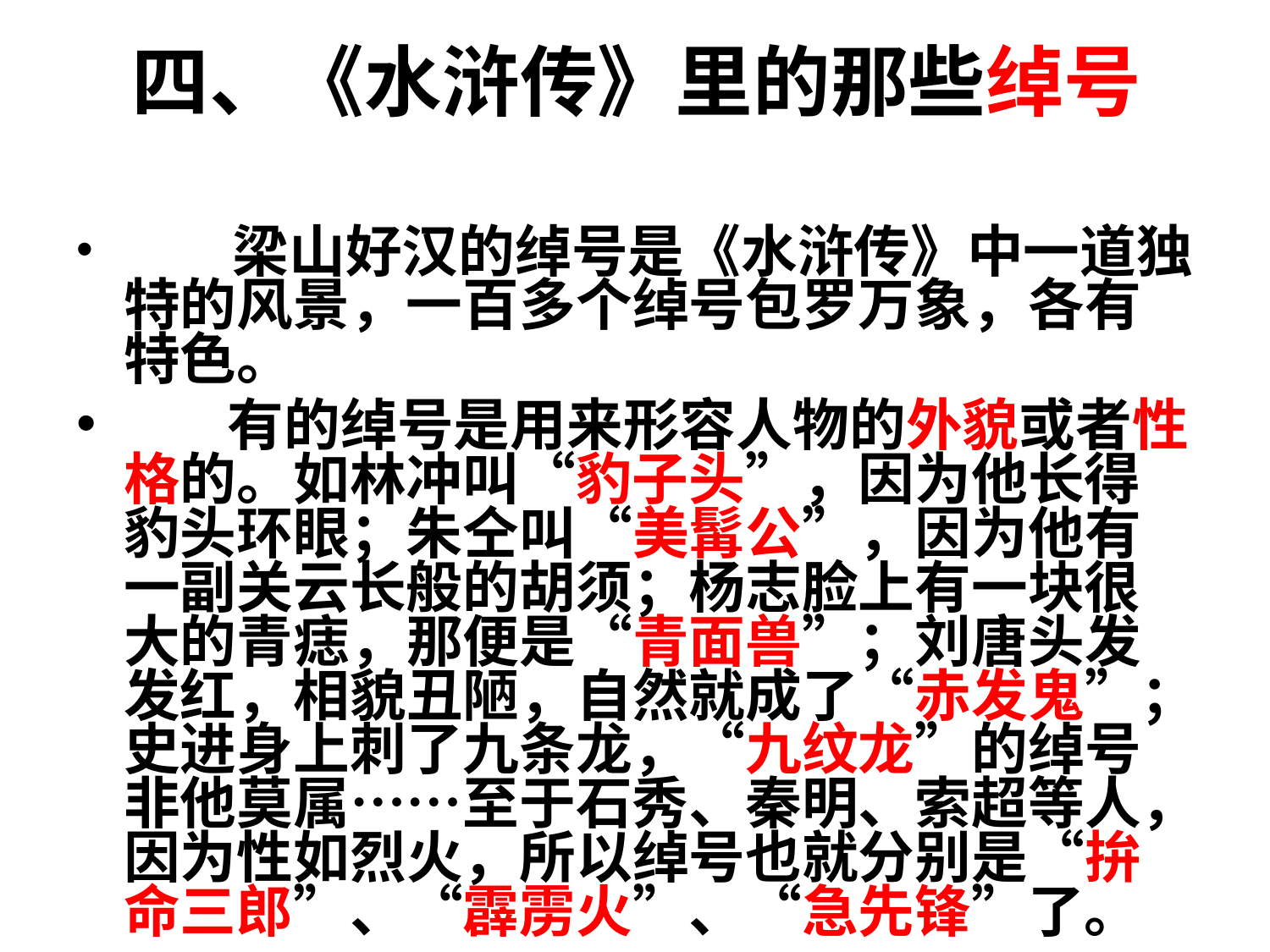

# 四、《水浒传》里的那些绰号
         梁山好汉的绰号是《水浒传》中一道独特的风景，一百多个绰号包罗万象，各有特色。
       有的绰号是用来形容人物的外貌或者性格的。如林冲叫“豹子头”，因为他长得豹头环眼；朱仝叫“美髯公”，因为他有一副关云长般的胡须；杨志脸上有一块很大的青痣，那便是“青面兽”；刘唐头发发红，相貌丑陋，自然就成了“赤发鬼”；史进身上刺了九条龙，“九纹龙”的绰号非他莫属……至于石秀、秦明、索超等人，因为性如烈火，所以绰号也就分别是“拚命三郎”、“霹雳火”、“急先锋”了。